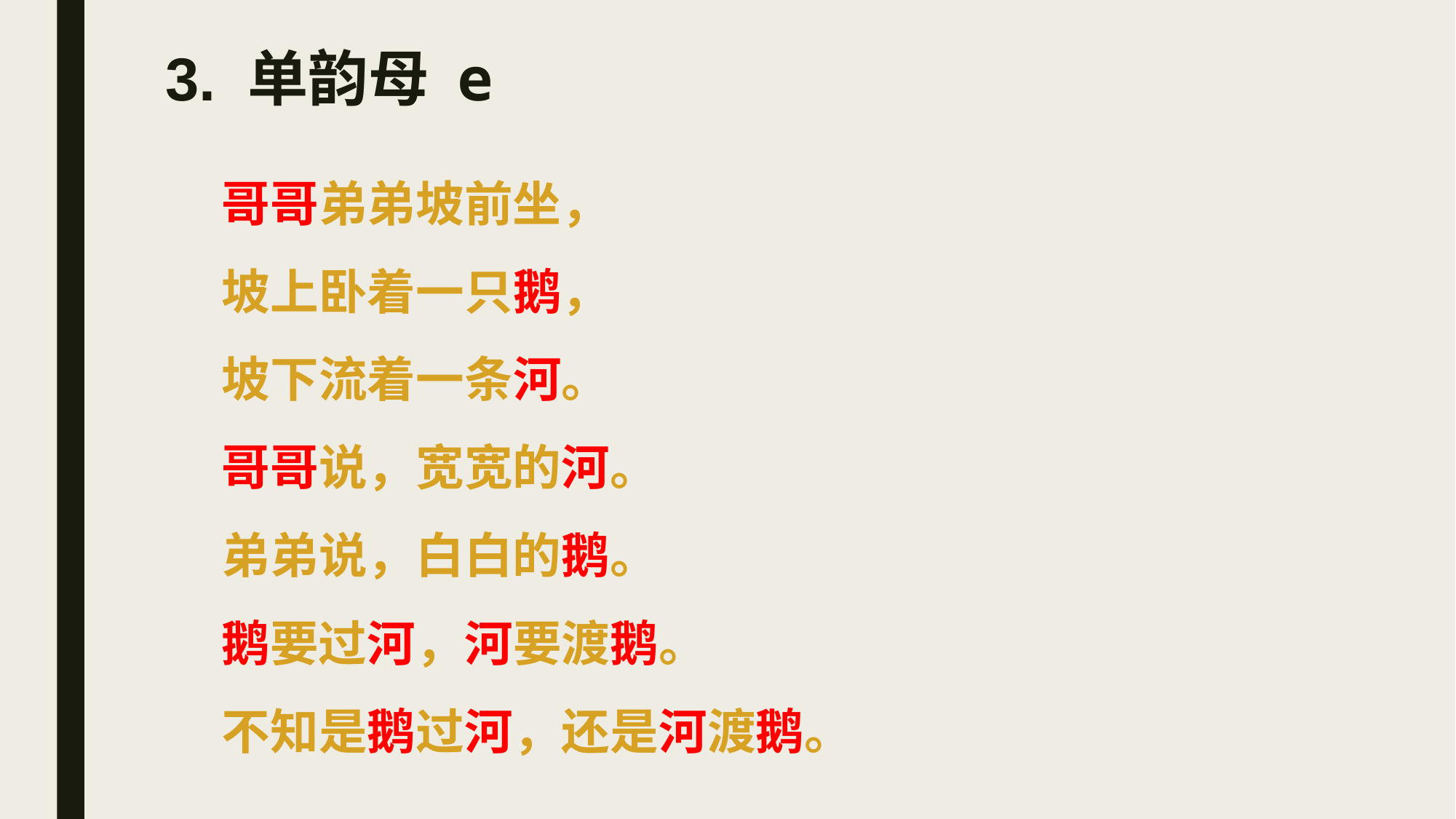

# 3. 单韵母 e
哥哥弟弟坡前坐，
坡上卧着一只鹅，
坡下流着一条河。
哥哥说，宽宽的河。
弟弟说，白白的鹅。
鹅要过河，河要渡鹅。
不知是鹅过河，还是河渡鹅。